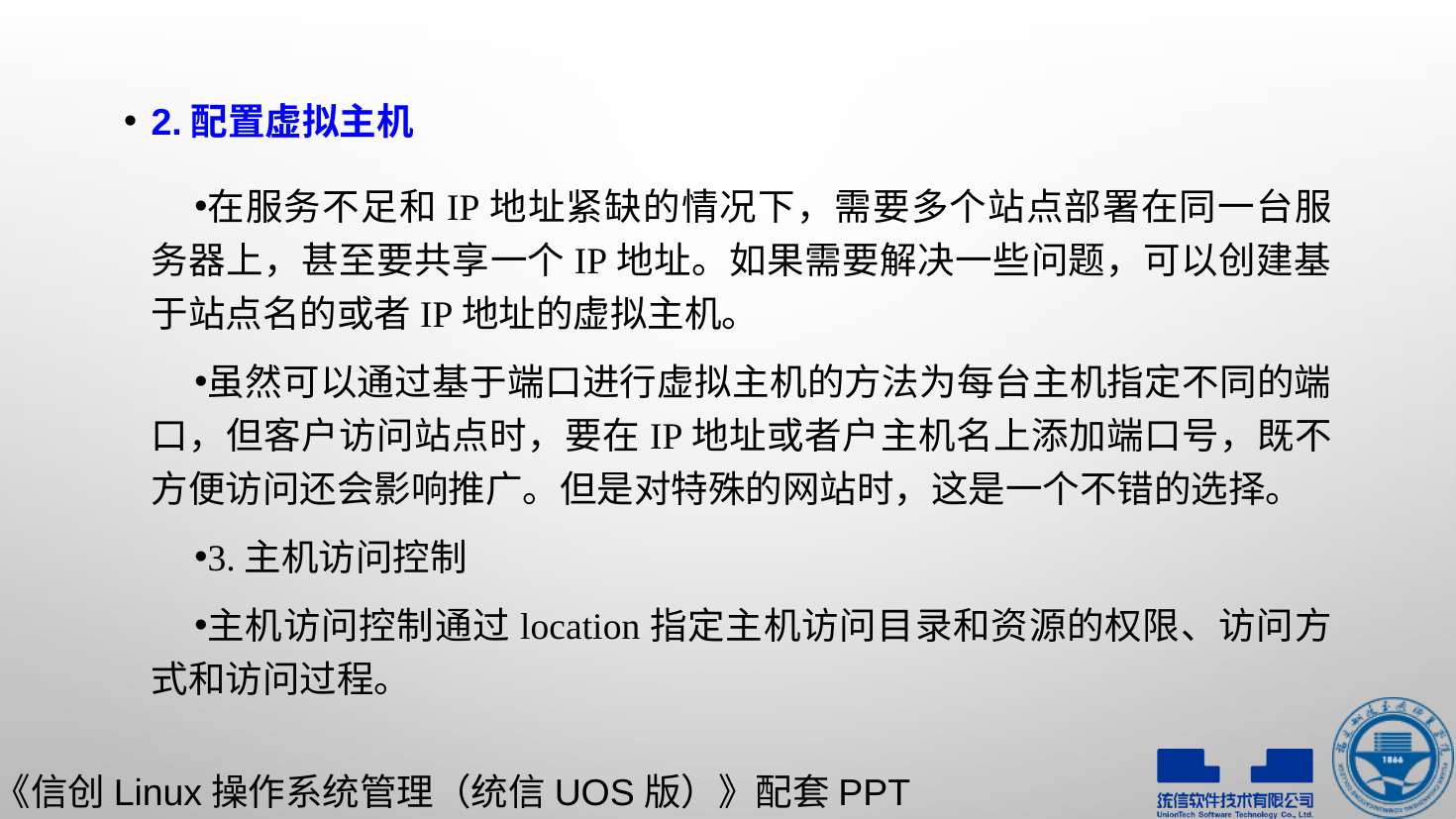

2.配置虚拟主机
在服务不足和IP地址紧缺的情况下，需要多个站点部署在同一台服务器上，甚至要共享一个IP地址。如果需要解决一些问题，可以创建基于站点名的或者IP地址的虚拟主机。
虽然可以通过基于端口进行虚拟主机的方法为每台主机指定不同的端口，但客户访问站点时，要在IP地址或者户主机名上添加端口号，既不方便访问还会影响推广。但是对特殊的网站时，这是一个不错的选择。
3.主机访问控制
主机访问控制通过location指定主机访问目录和资源的权限、访问方式和访问过程。